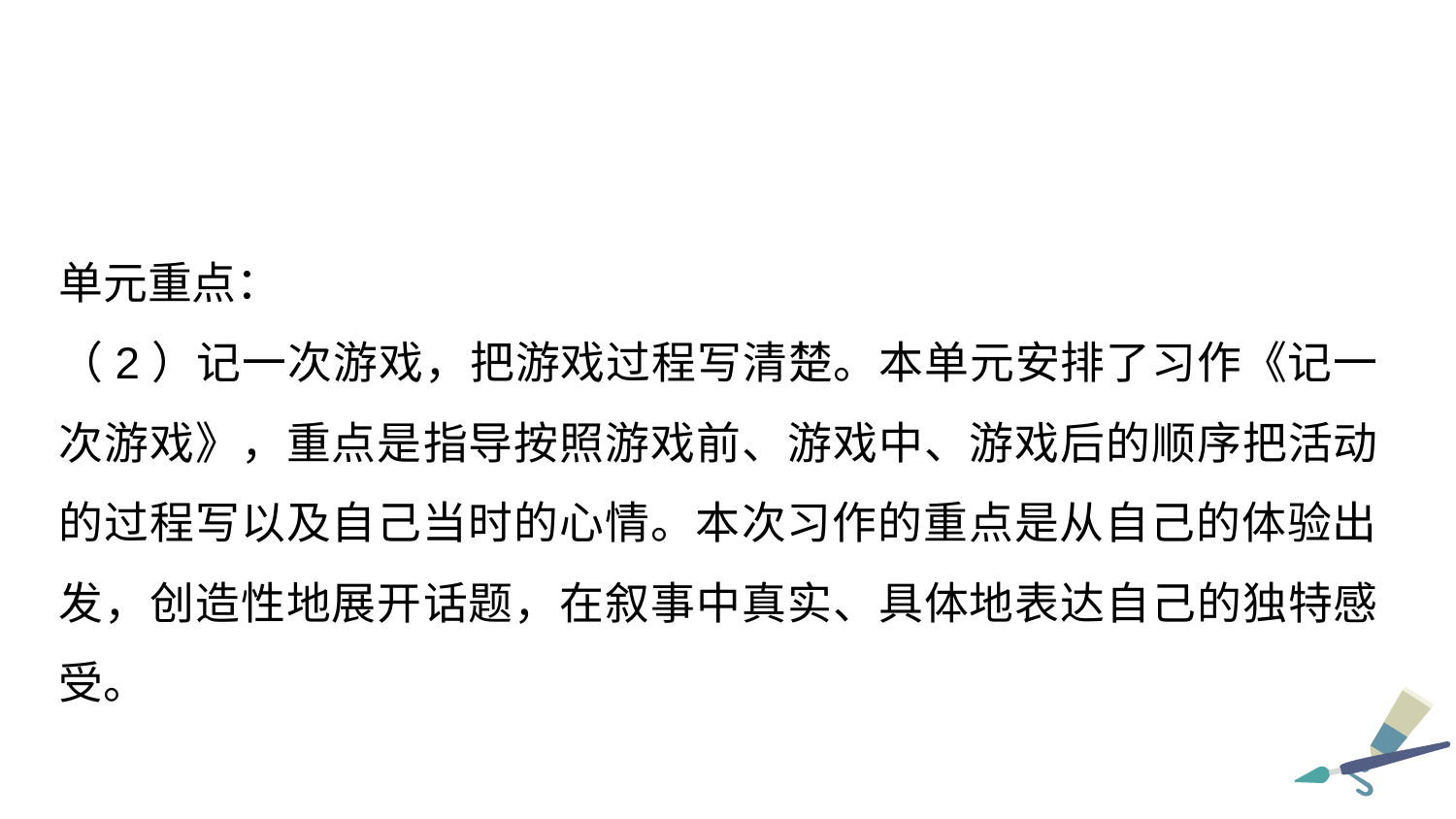

单元重点：
（2）记一次游戏，把游戏过程写清楚。本单元安排了习作《记一次游戏》，重点是指导按照游戏前、游戏中、游戏后的顺序把活动的过程写以及自己当时的心情。本次习作的重点是从自己的体验出发，创造性地展开话题，在叙事中真实、具体地表达自己的独特感受。